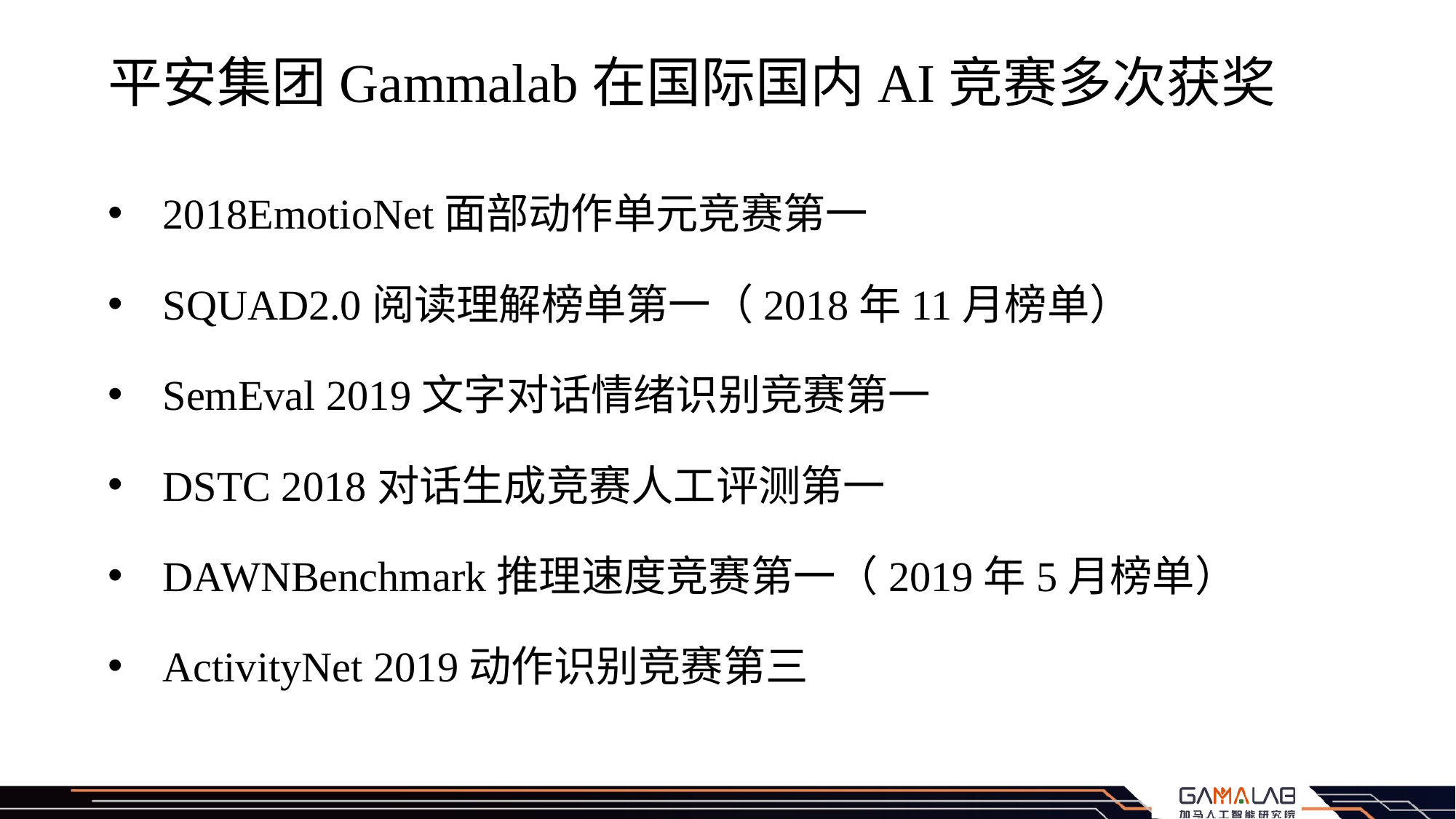

# 平安集团Gammalab在国际国内AI竞赛多次获奖
2018EmotioNet面部动作单元竞赛第一
SQUAD2.0阅读理解榜单第一（2018年11月榜单）
SemEval 2019文字对话情绪识别竞赛第一
DSTC 2018对话生成竞赛人工评测第一
DAWNBenchmark推理速度竞赛第一（2019年5月榜单）
ActivityNet 2019动作识别竞赛第三